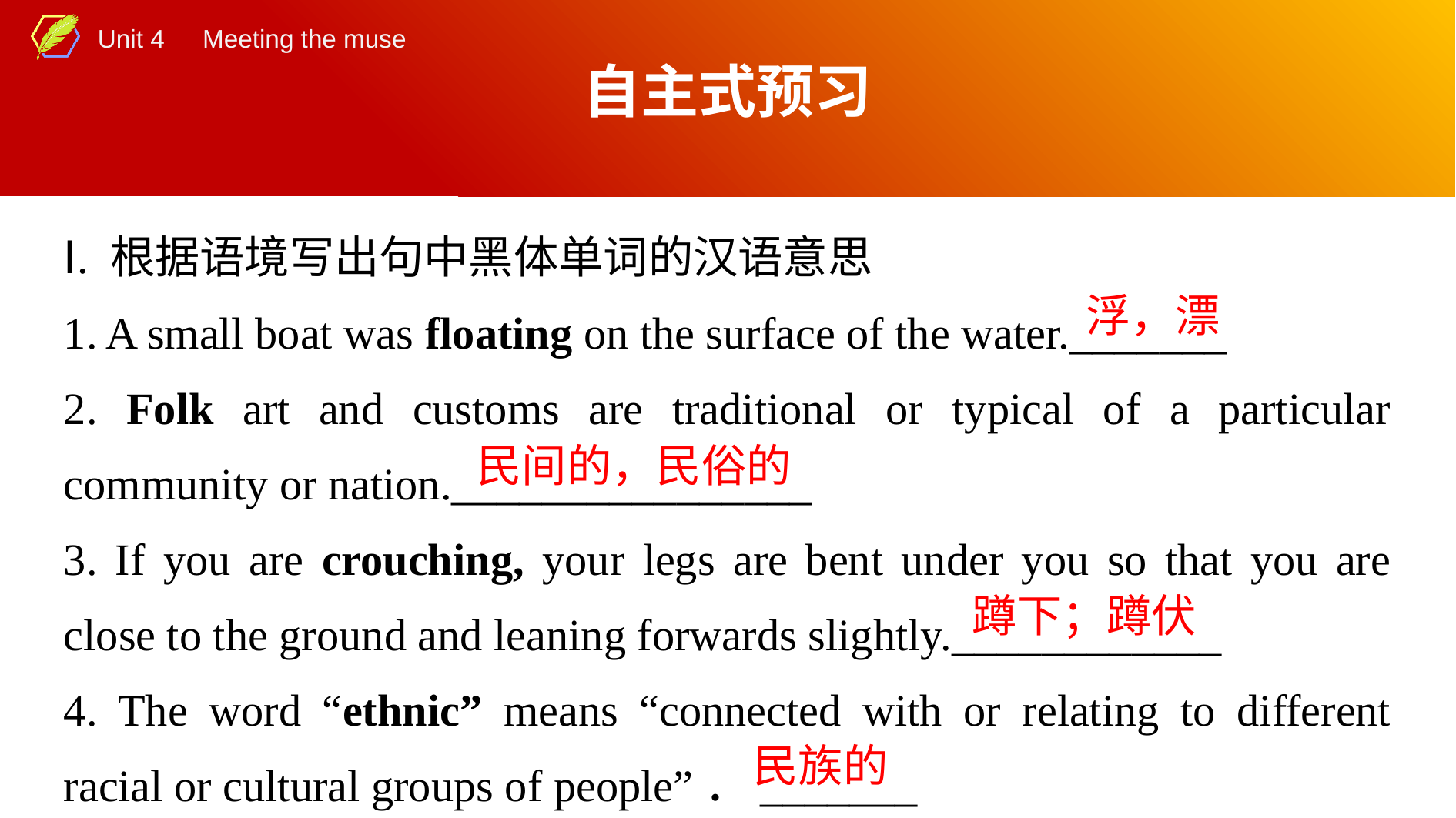

自主式预习
Ⅰ. 根据语境写出句中黑体单词的汉语意思
1. A small boat was floating on the surface of the water._______
2. Folk art and customs are traditional or typical of a particular community or nation.________________
3. If you are crouching, your legs are bent under you so that you are close to the ground and leaning forwards slightly.____________
4. The word “ethnic” means “connected with or relating to different racial or cultural groups of people”．_______
浮，漂
民间的，民俗的
蹲下；蹲伏
民族的